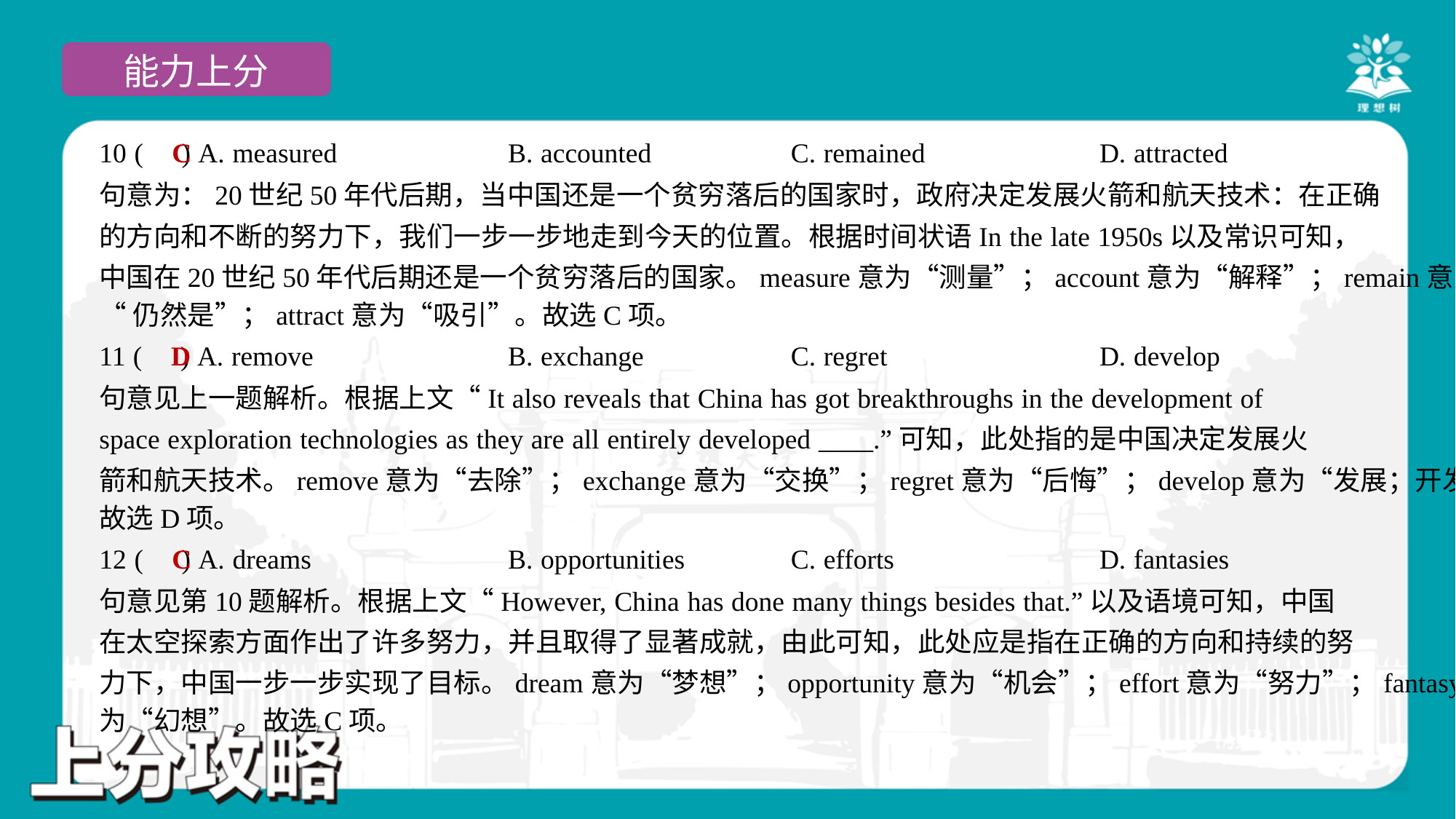

C
10 (     ) A. measured	B. accounted	C. remained	D. attracted
句意为：20世纪50年代后期，当中国还是一个贫穷落后的国家时，政府决定发展火箭和航天技术：在正确
的方向和不断的努力下，我们一步一步地走到今天的位置。根据时间状语In the late 1950s以及常识可知，
中国在20世纪50年代后期还是一个贫穷落后的国家。measure意为“测量”；account意为“解释”；remain意为
“仍然是”；attract意为“吸引”。故选C项。
D
11 (     ) A. remove	B. exchange	C. regret	D. develop
句意见上一题解析。根据上文“It also reveals that China has got breakthroughs in the development of
space exploration technologies as they are all entirely developed ____.”可知，此处指的是中国决定发展火
箭和航天技术。remove意为“去除”；exchange意为“交换”；regret意为“后悔”；develop意为“发展；开发”。
故选D项。
C
12 (     ) A. dreams	B. opportunities	C. efforts	D. fantasies
句意见第10题解析。根据上文“However, China has done many things besides that.”以及语境可知，中国
在太空探索方面作出了许多努力，并且取得了显著成就，由此可知，此处应是指在正确的方向和持续的努
力下，中国一步一步实现了目标。dream意为“梦想”；opportunity意为“机会”；effort意为“努力”；fantasy意
为“幻想”。故选C项。